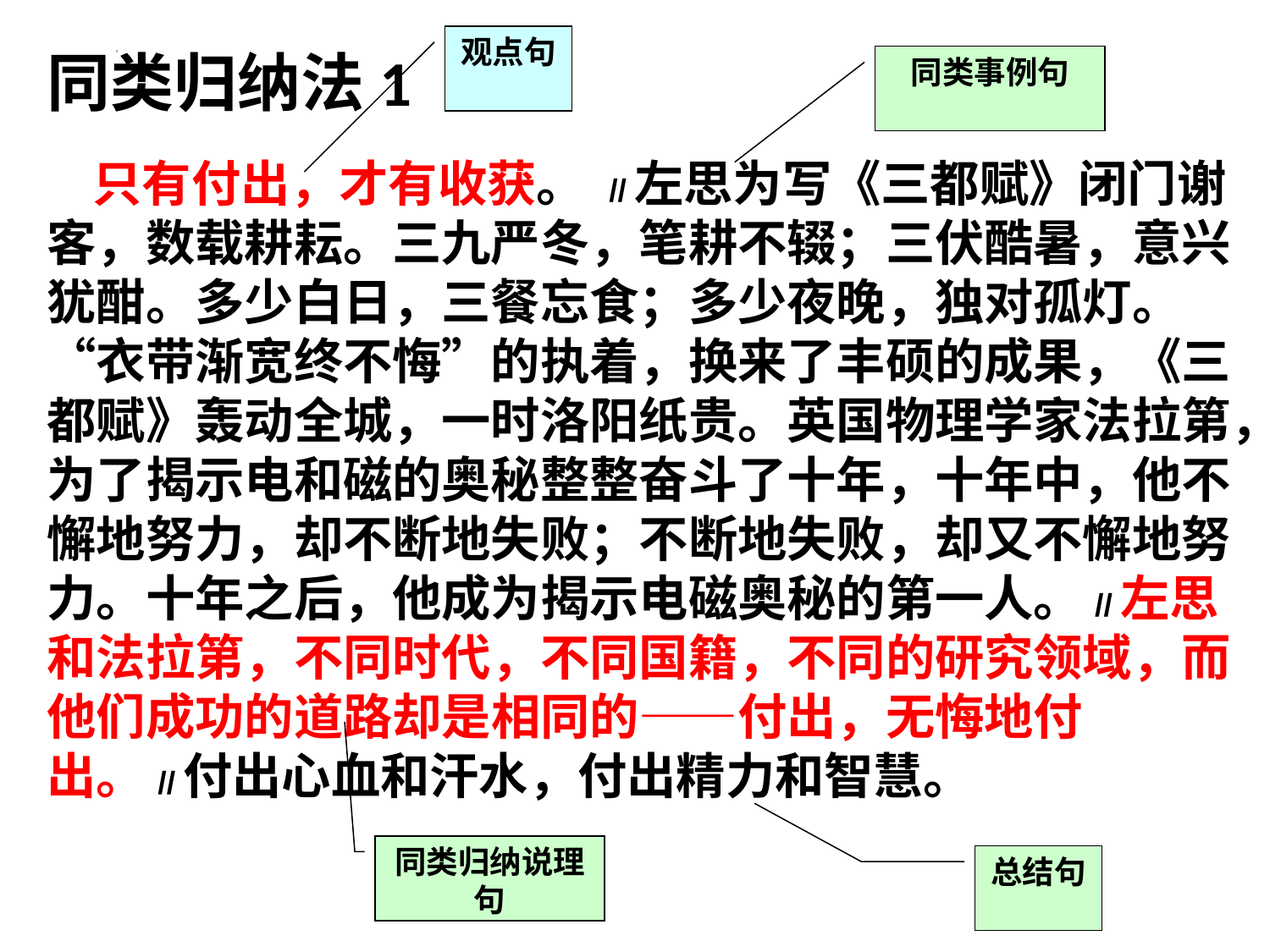

观点句
同类归纳法1
同类事例句
   只有付出，才有收获。 //左思为写《三都赋》闭门谢客，数载耕耘。三九严冬，笔耕不辍；三伏酷暑，意兴犹酣。多少白日，三餐忘食；多少夜晚，独对孤灯。“衣带渐宽终不悔”的执着，换来了丰硕的成果，《三都赋》轰动全城，一时洛阳纸贵。英国物理学家法拉第，为了揭示电和磁的奥秘整整奋斗了十年，十年中，他不懈地努力，却不断地失败；不断地失败，却又不懈地努力。十年之后，他成为揭示电磁奥秘的第一人。//左思和法拉第，不同时代，不同国籍，不同的研究领域，而他们成功的道路却是相同的——付出，无悔地付出。//付出心血和汗水，付出精力和智慧。
同类归纳说理句
总结句